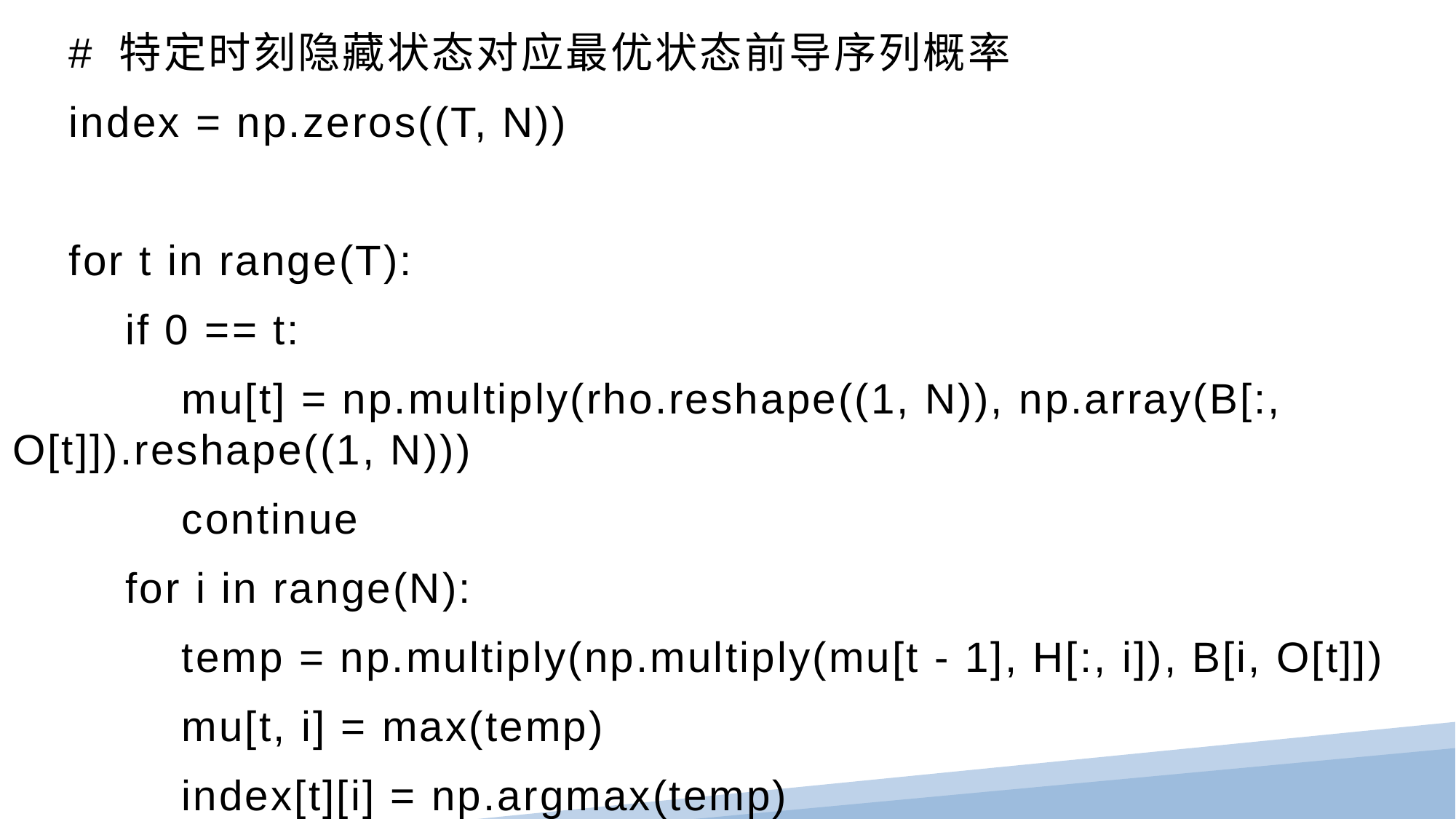

# 特定时刻隐藏状态对应最优状态前导序列概率
    index = np.zeros((T, N))

    for t in range(T):
        if 0 == t:
            mu[t] = np.multiply(rho.reshape((1, N)), np.array(B[:, O[t]]).reshape((1, N)))
            continue
        for i in range(N):
            temp = np.multiply(np.multiply(mu[t - 1], H[:, i]), B[i, O[t]])
            mu[t, i] = max(temp)
            index[t][i] = np.argmax(temp)

12